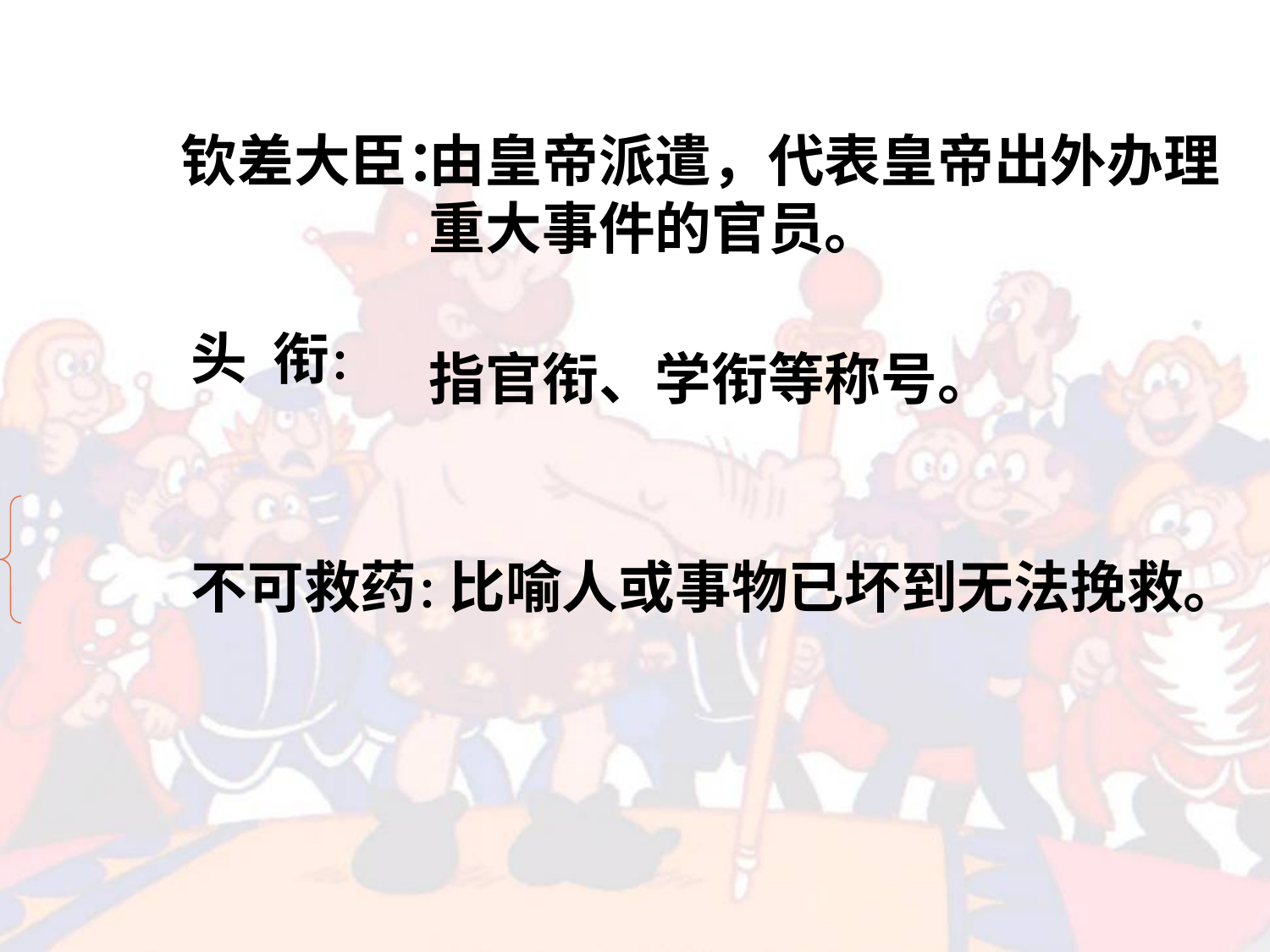

钦差大臣：
由皇帝派遣，代表皇帝出外办理重大事件的官员。
头  衔：
指官衔、学衔等称号。

不可救药：
比喻人或事物已坏到无法挽救。